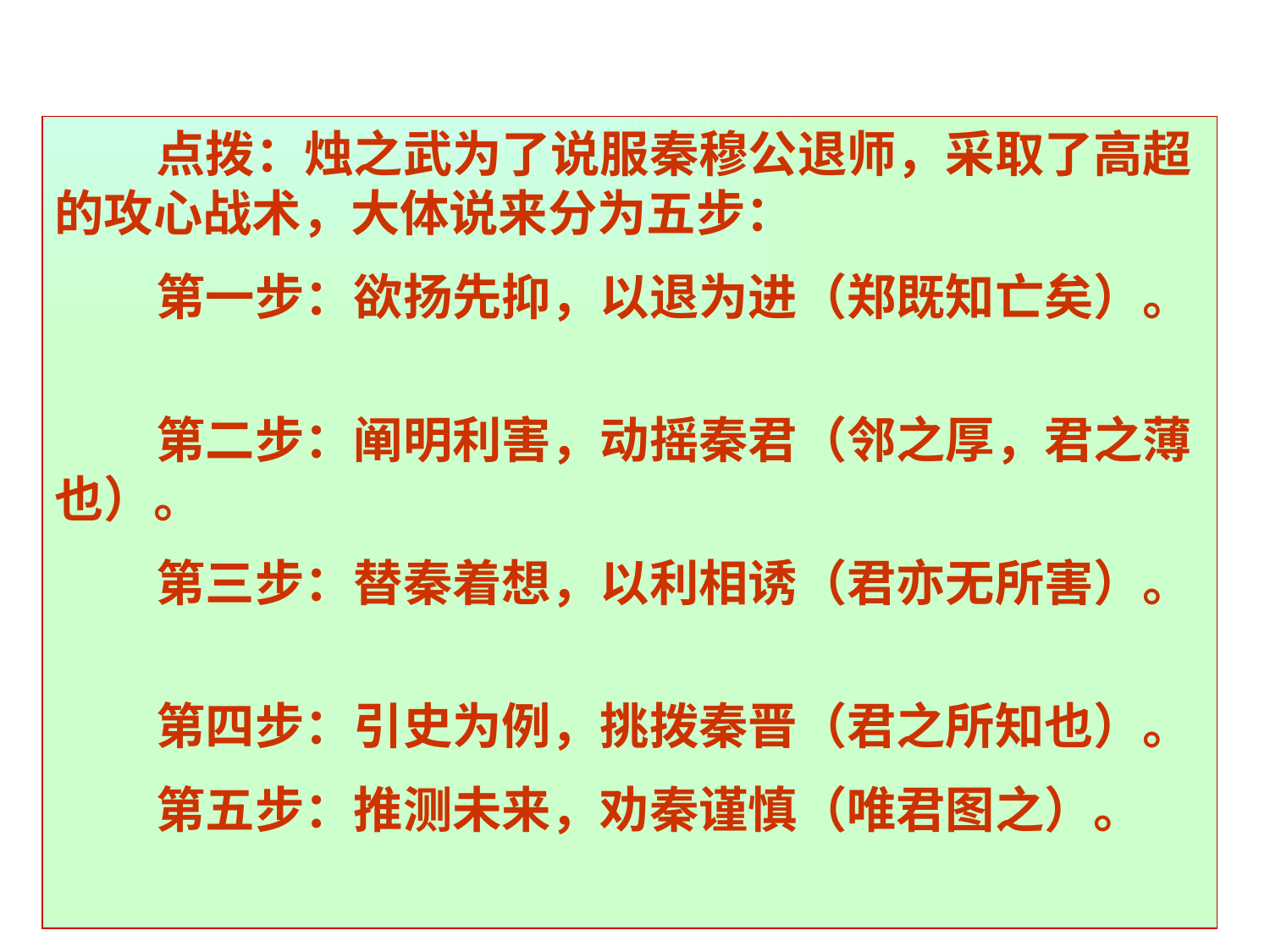

点拨：烛之武为了说服秦穆公退师，采取了高超的攻心战术，大体说来分为五步：
        第一步：欲扬先抑，以退为进（郑既知亡矣）。
        第二步：阐明利害，动摇秦君（邻之厚，君之薄也）。
        第三步：替秦着想，以利相诱（君亦无所害）。
        第四步：引史为例，挑拨秦晋（君之所知也）。
        第五步：推测未来，劝秦谨慎（唯君图之）。